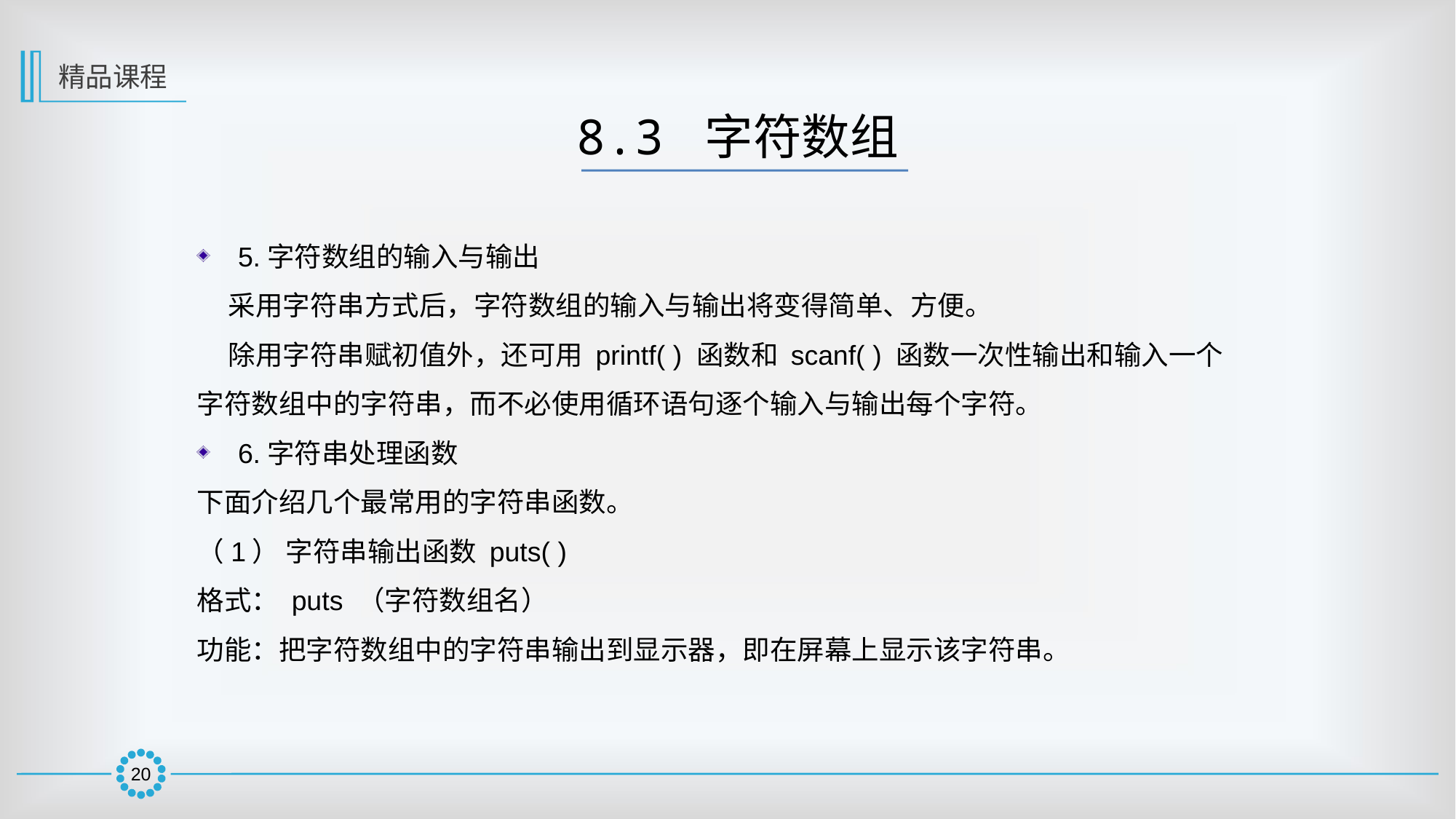

精品课程
8.3 字符数组

5.字符数组的输入与输出
    采用字符串方式后，字符数组的输入与输出将变得简单、方便。
    除用字符串赋初值外，还可用 printf( ) 函数和 scanf( ) 函数一次性输出和输入一个字符数组中的字符串，而不必使用循环语句逐个输入与输出每个字符。
6.字符串处理函数
下面介绍几个最常用的字符串函数。
（1） 字符串输出函数 puts( )
格式： puts （字符数组名）
功能：把字符数组中的字符串输出到显示器，即在屏幕上显示该字符串。

20